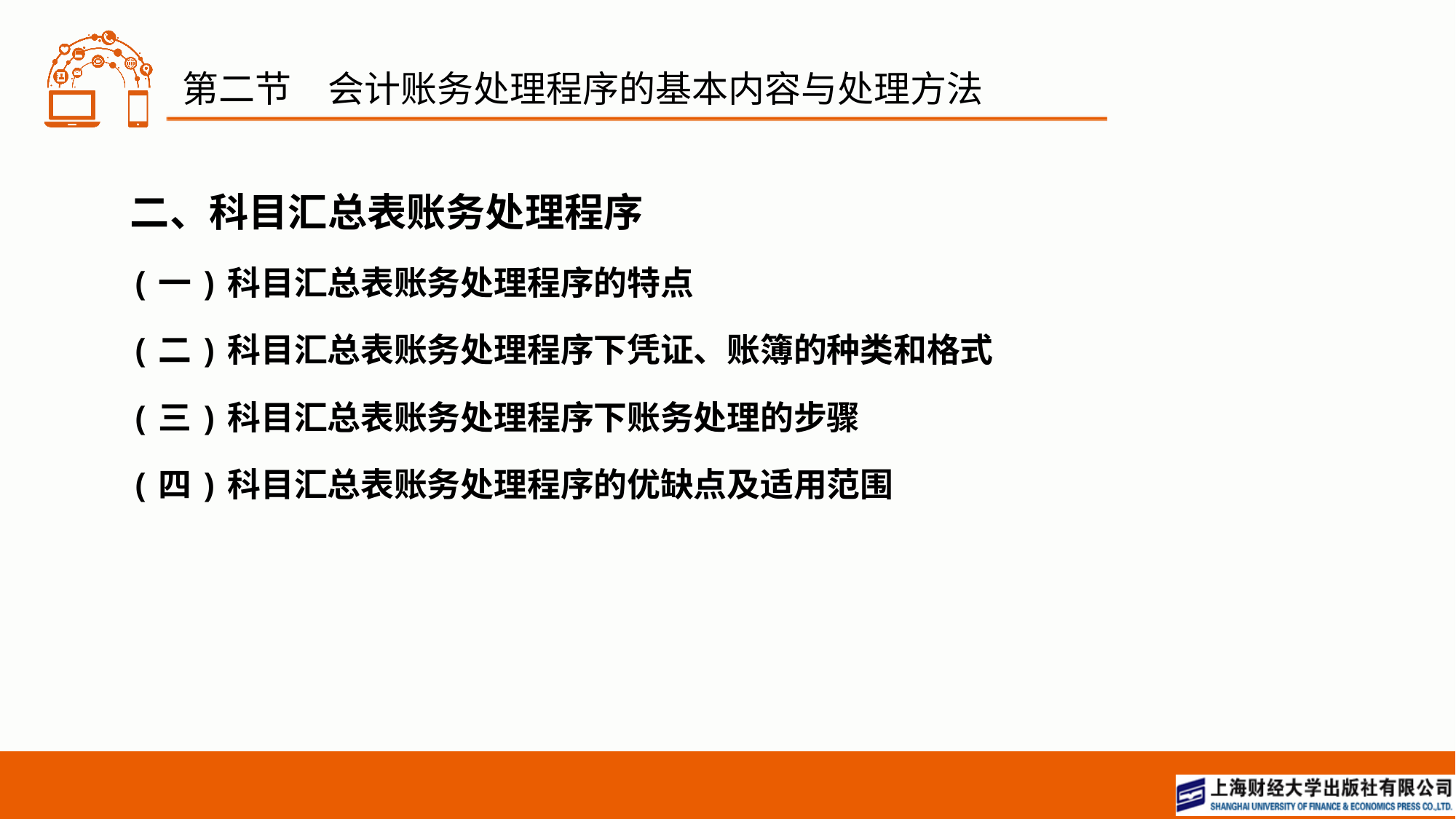

# 第二节　会计账务处理程序的基本内容与处理方法
二、科目汇总表账务处理程序
(一)科目汇总表账务处理程序的特点
(二)科目汇总表账务处理程序下凭证、账簿的种类和格式
(三)科目汇总表账务处理程序下账务处理的步骤
(四)科目汇总表账务处理程序的优缺点及适用范围